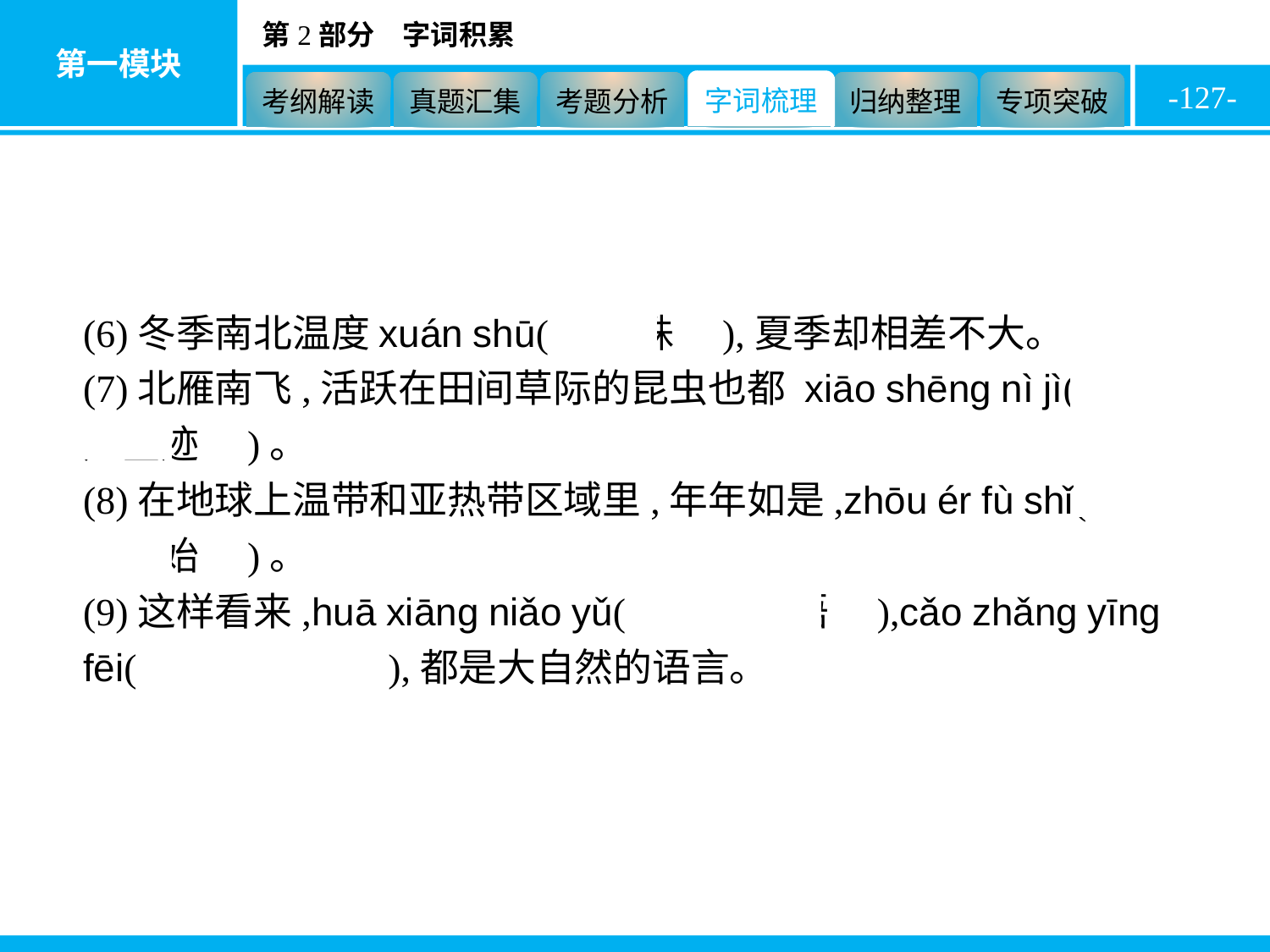

-127-
(6)冬季南北温度xuán shū(　悬殊　),夏季却相差不大。
(7)北雁南飞,活跃在田间草际的昆虫也都 xiāo shēng nì jì(　销声匿迹　)。
(8)在地球上温带和亚热带区域里,年年如是,zhōu ér fù shǐ(　周而复始　)。
(9)这样看来,huā xiāng niǎo yǔ(　花香鸟语　),cǎo zhǎng yīng fēi(　草长莺飞　),都是大自然的语言。